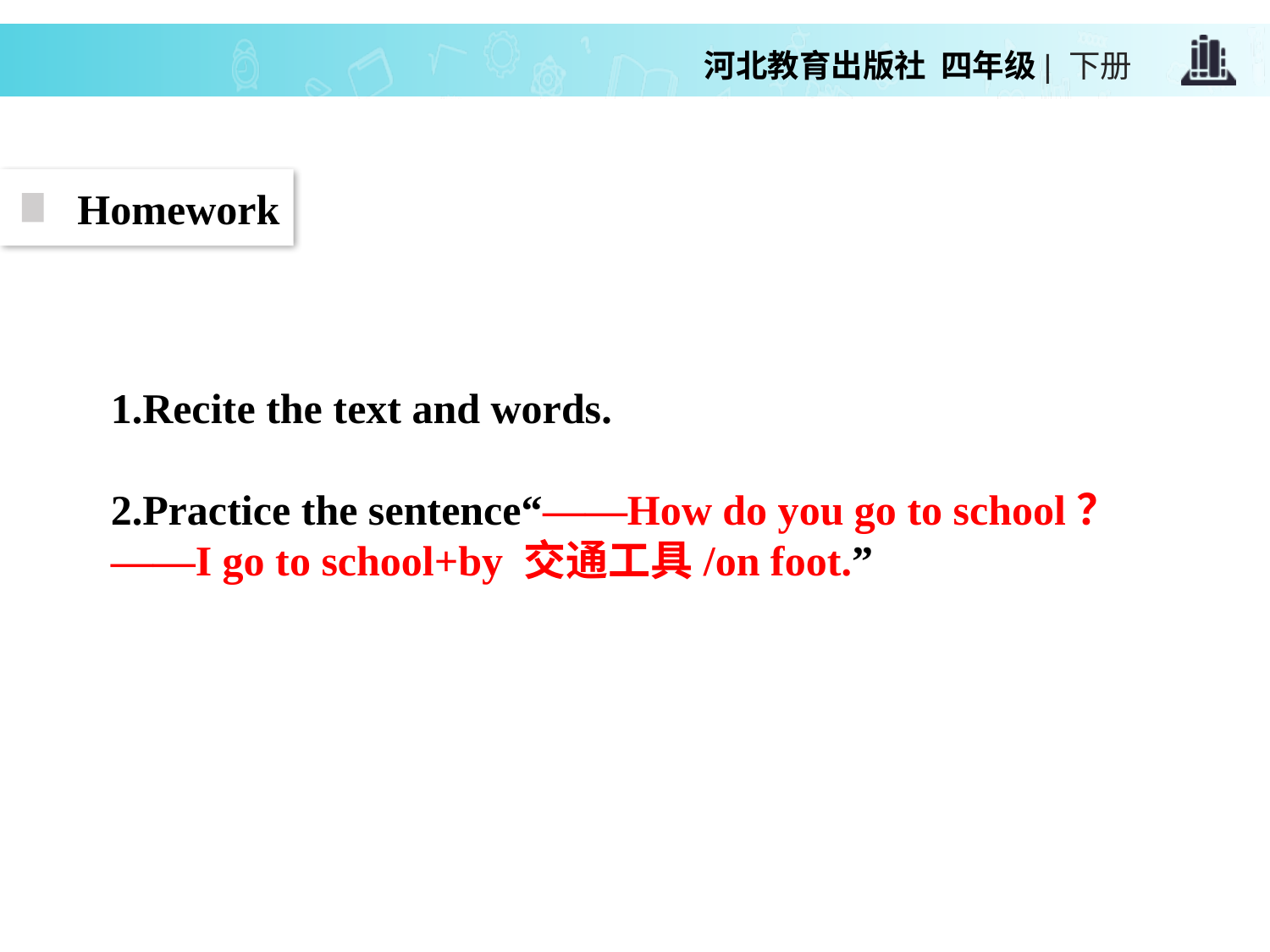

Homework

1.Recite the text and words.

2.Practice the sentence“——How do you go to school？
——I go to school+by 交通工具/on foot.”